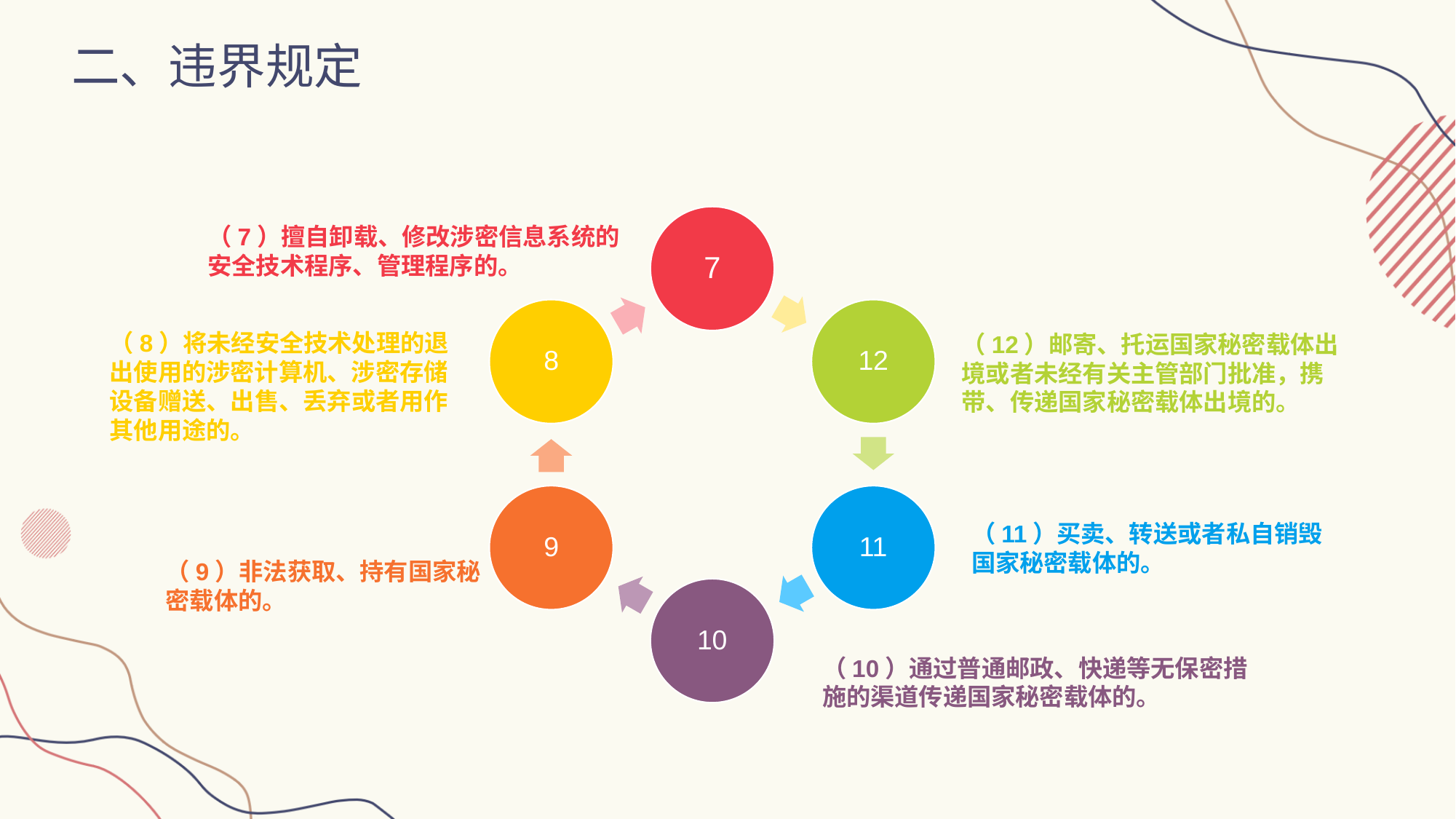

二、违界规定
（7）擅自卸载、修改涉密信息系统的安全技术程序、管理程序的。
7

8
12
（12）邮寄、托运国家秘密载体出境或者未经有关主管部门批准，携带、传递国家秘密载体出境的。
（8）将未经安全技术处理的退出使用的涉密计算机、涉密存储设备赠送、出售、丢弃或者用作其他用途的。

9
11
（11）买卖、转送或者私自销毁国家秘密载体的。
（9）非法获取、持有国家秘密载体的。

10
（10）通过普通邮政、快递等无保密措施的渠道传递国家秘密载体的。